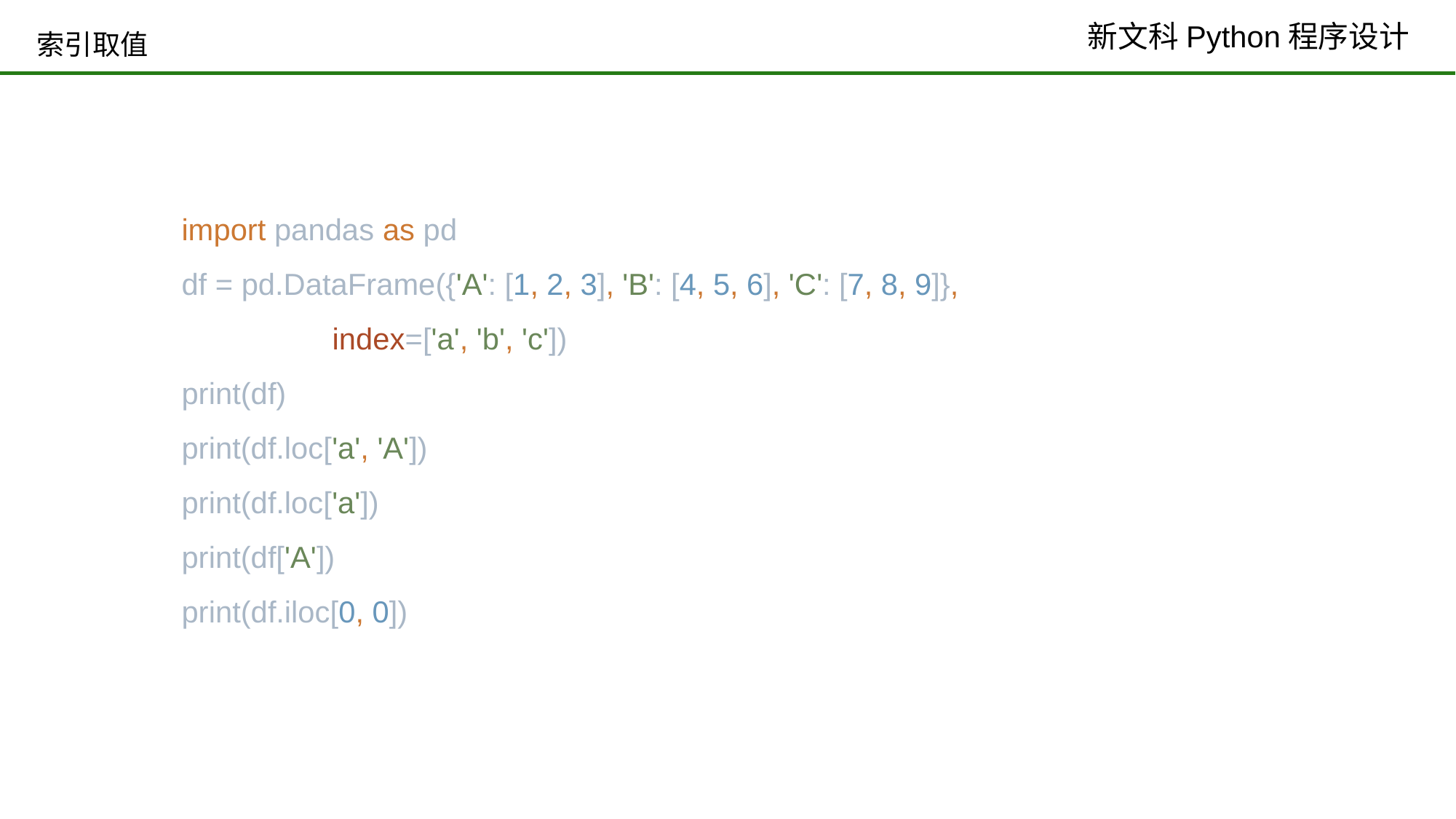

# 索引取值
import pandas as pd
df = pd.DataFrame({'A': [1, 2, 3], 'B': [4, 5, 6], 'C': [7, 8, 9]},
                  index=['a', 'b', 'c'])
print(df)
print(df.loc['a', 'A'])
print(df.loc['a'])
print(df['A'])
print(df.iloc[0, 0])